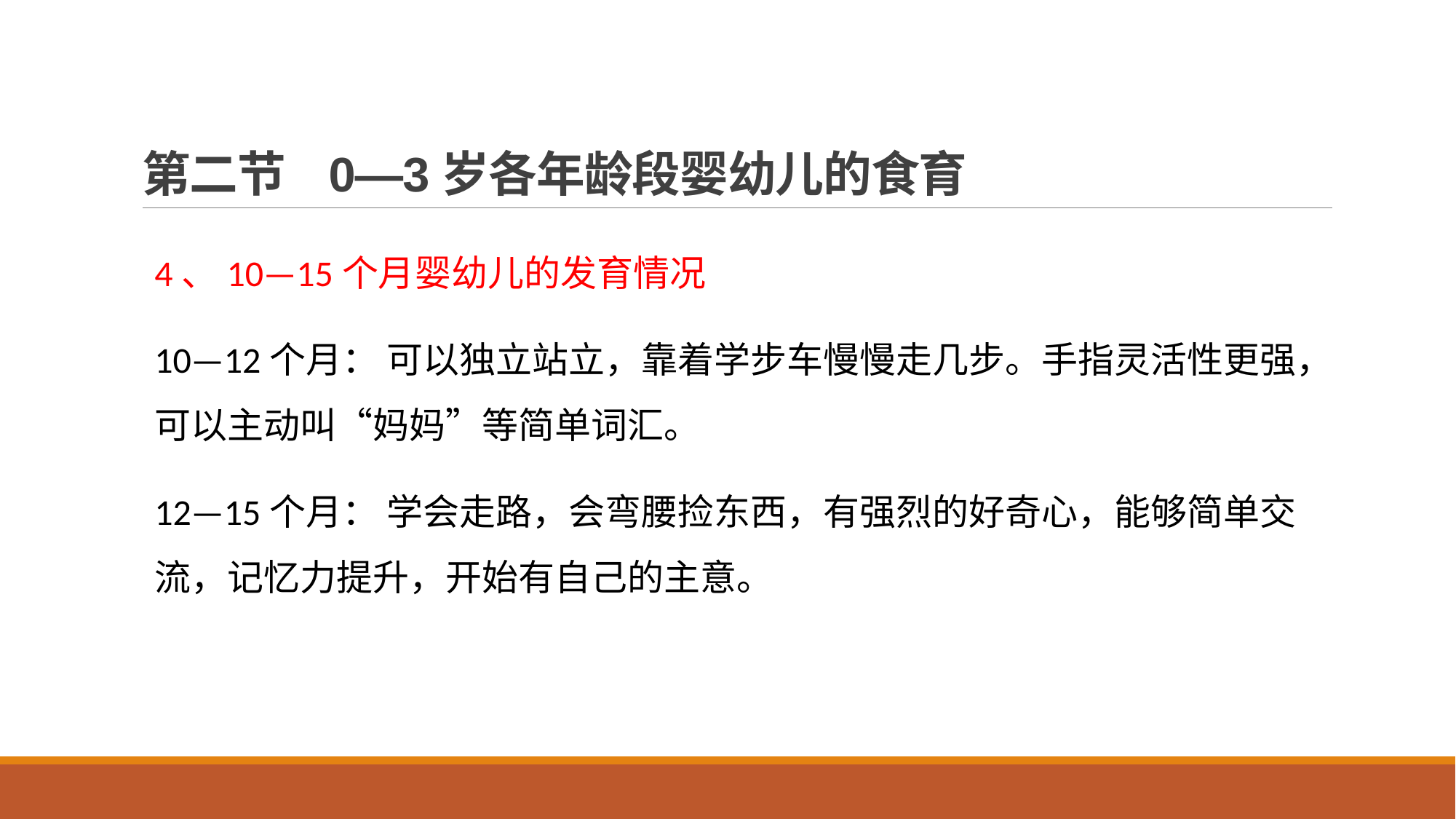

# 第二节   0—3岁各年龄段婴幼儿的食育
4、10—15个月婴幼儿的发育情况
10—12个月： 可以独立站立，靠着学步车慢慢走几步。手指灵活性更强，可以主动叫“妈妈”等简单词汇。
12—15个月： 学会走路，会弯腰捡东西，有强烈的好奇心，能够简单交流，记忆力提升，开始有自己的主意。